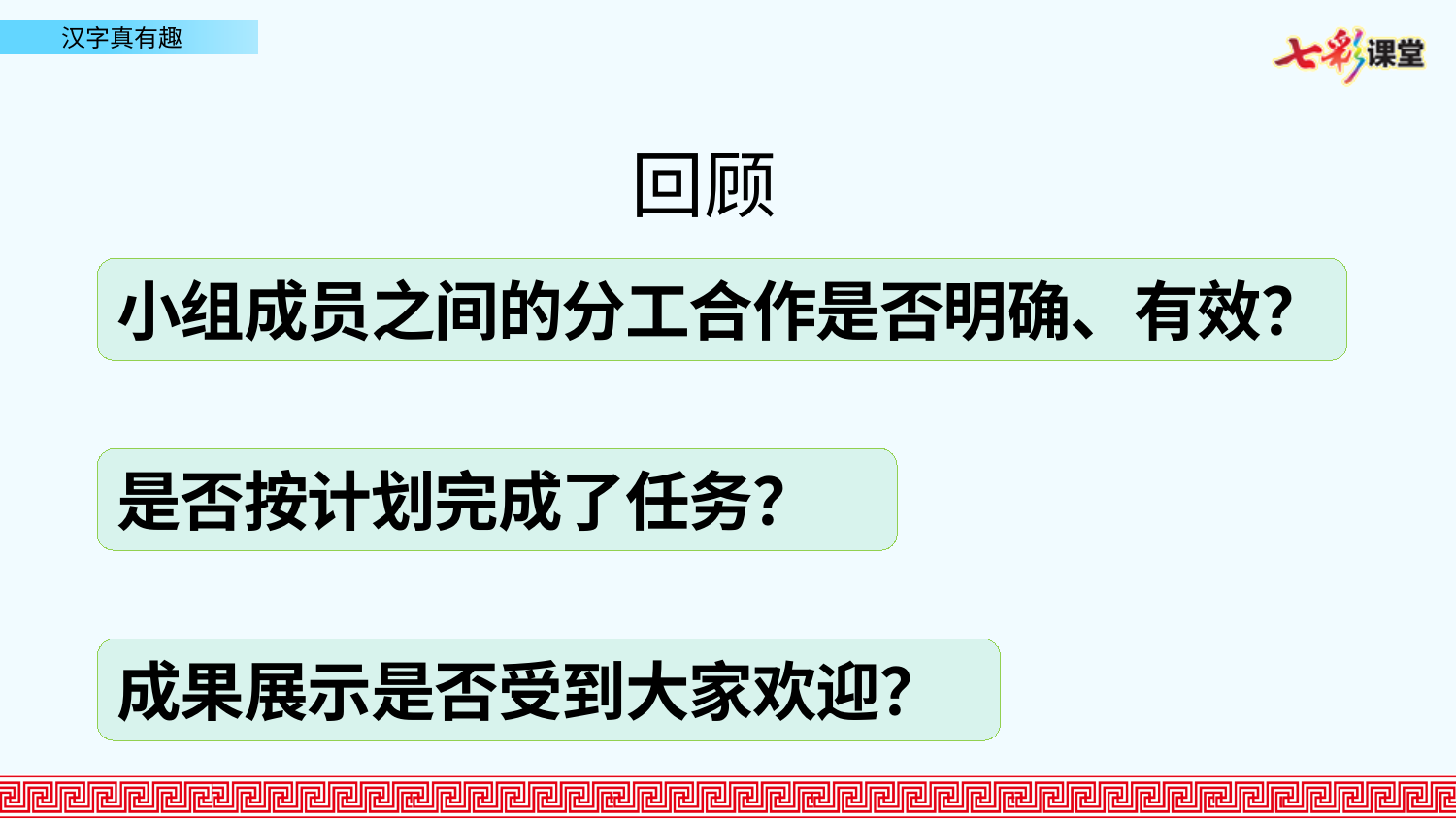

回顾
小组成员之间的分工合作是否明确、有效？
是否按计划完成了任务？
成果展示是否受到大家欢迎？